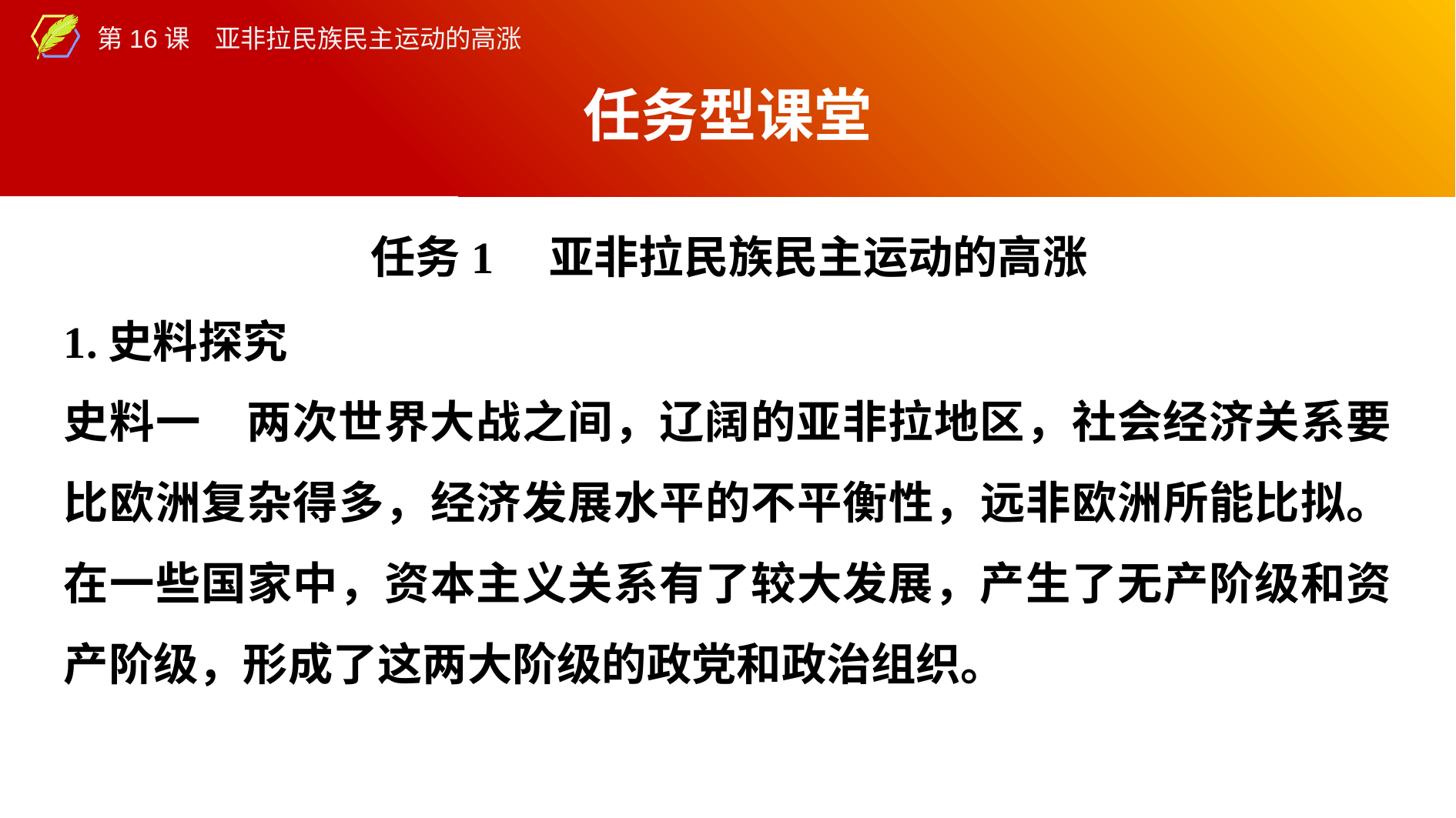

任务型课堂
任务1　亚非拉民族民主运动的高涨
1.史料探究
史料一　两次世界大战之间，辽阔的亚非拉地区，社会经济关系要比欧洲复杂得多，经济发展水平的不平衡性，远非欧洲所能比拟。在一些国家中，资本主义关系有了较大发展，产生了无产阶级和资产阶级，形成了这两大阶级的政党和政治组织。